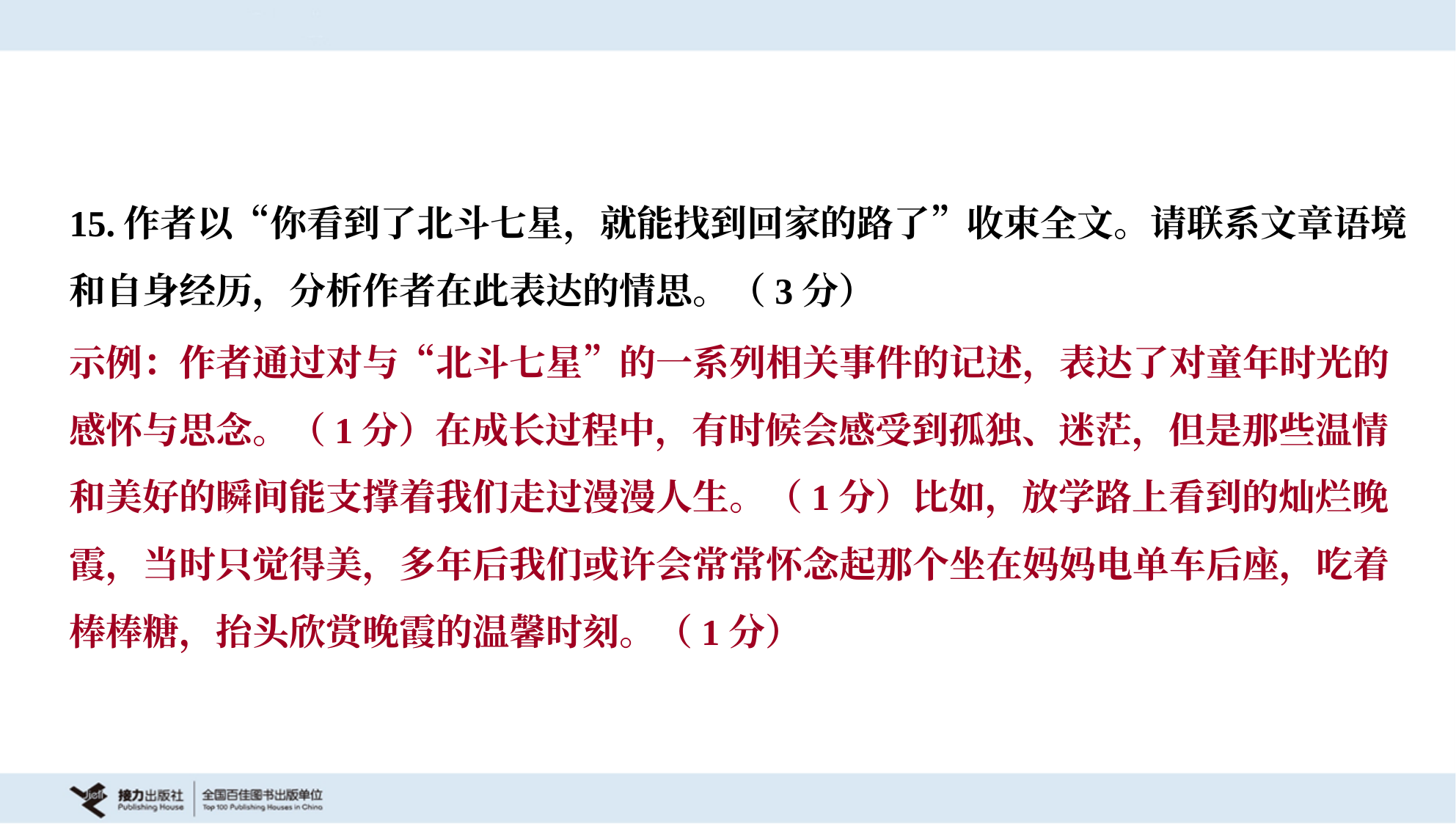

15.作者以“你看到了北斗七星，就能找到回家的路了”收束全文。请联系文章语境
和自身经历，分析作者在此表达的情思。（3分）
示例：作者通过对与“北斗七星”的一系列相关事件的记述，表达了对童年时光的
感怀与思念。（1分）在成长过程中，有时候会感受到孤独、迷茫，但是那些温情
和美好的瞬间能支撑着我们走过漫漫人生。（1分）比如，放学路上看到的灿烂晚
霞，当时只觉得美，多年后我们或许会常常怀念起那个坐在妈妈电单车后座，吃着
棒棒糖，抬头欣赏晚霞的温馨时刻。（1分）